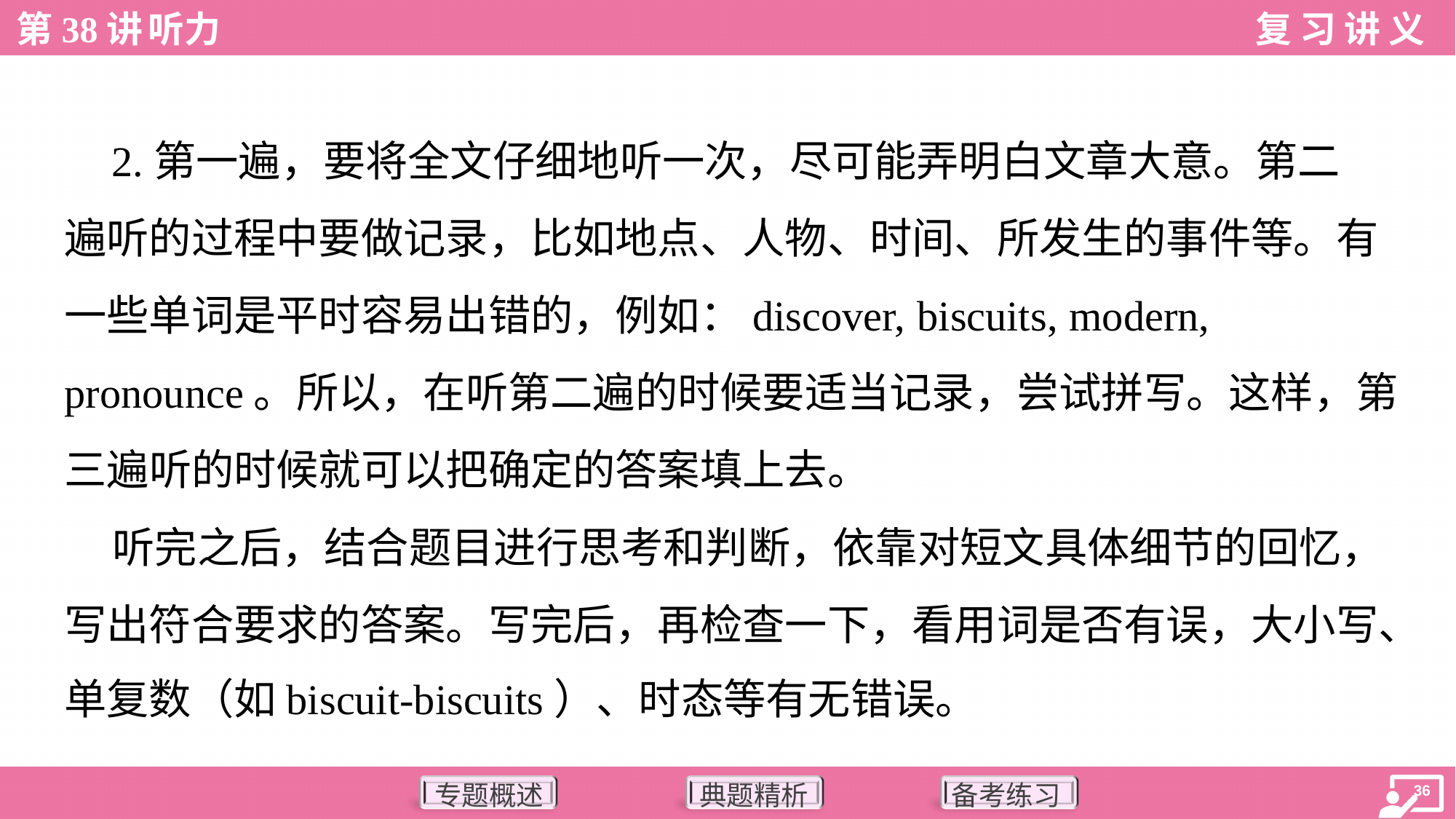

2.第一遍，要将全文仔细地听一次，尽可能弄明白文章大意。第二
遍听的过程中要做记录，比如地点、人物、时间、所发生的事件等。有
一些单词是平时容易出错的，例如：discover, biscuits, modern,
pronounce。所以，在听第二遍的时候要适当记录，尝试拼写。这样，第
三遍听的时候就可以把确定的答案填上去。
    听完之后，结合题目进行思考和判断，依靠对短文具体细节的回忆，
写出符合要求的答案。写完后，再检查一下，看用词是否有误，大小写、
单复数（如biscuit-biscuits）、时态等有无错误。